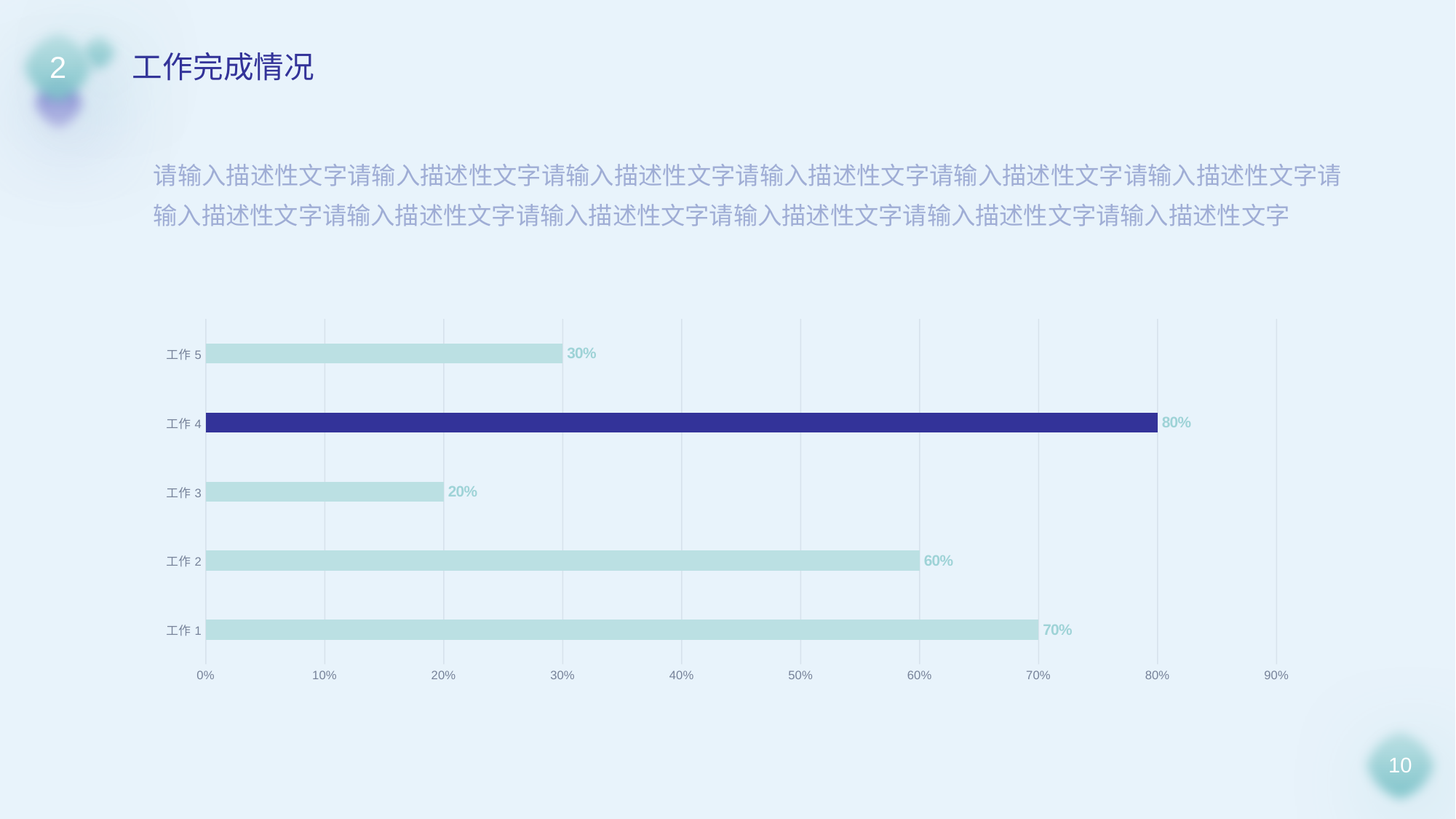

2

工作完成情况

请输入描述性文字请输入描述性文字请输入描述性文字请输入描述性文字请输入描述性文字请输入描述性文字请输入描述性文字请输入描述性文字请输入描述性文字请输入描述性文字请输入描述性文字请输入描述性文字

### Chart

| Category | 系列 1 |
|---|---|
| 工作1 | 0.7 |
| 工作2 | 0.6 |
| 工作3 | 0.2 |
| 工作4 | 0.8 |
| 工作5 | 0.3 |
10